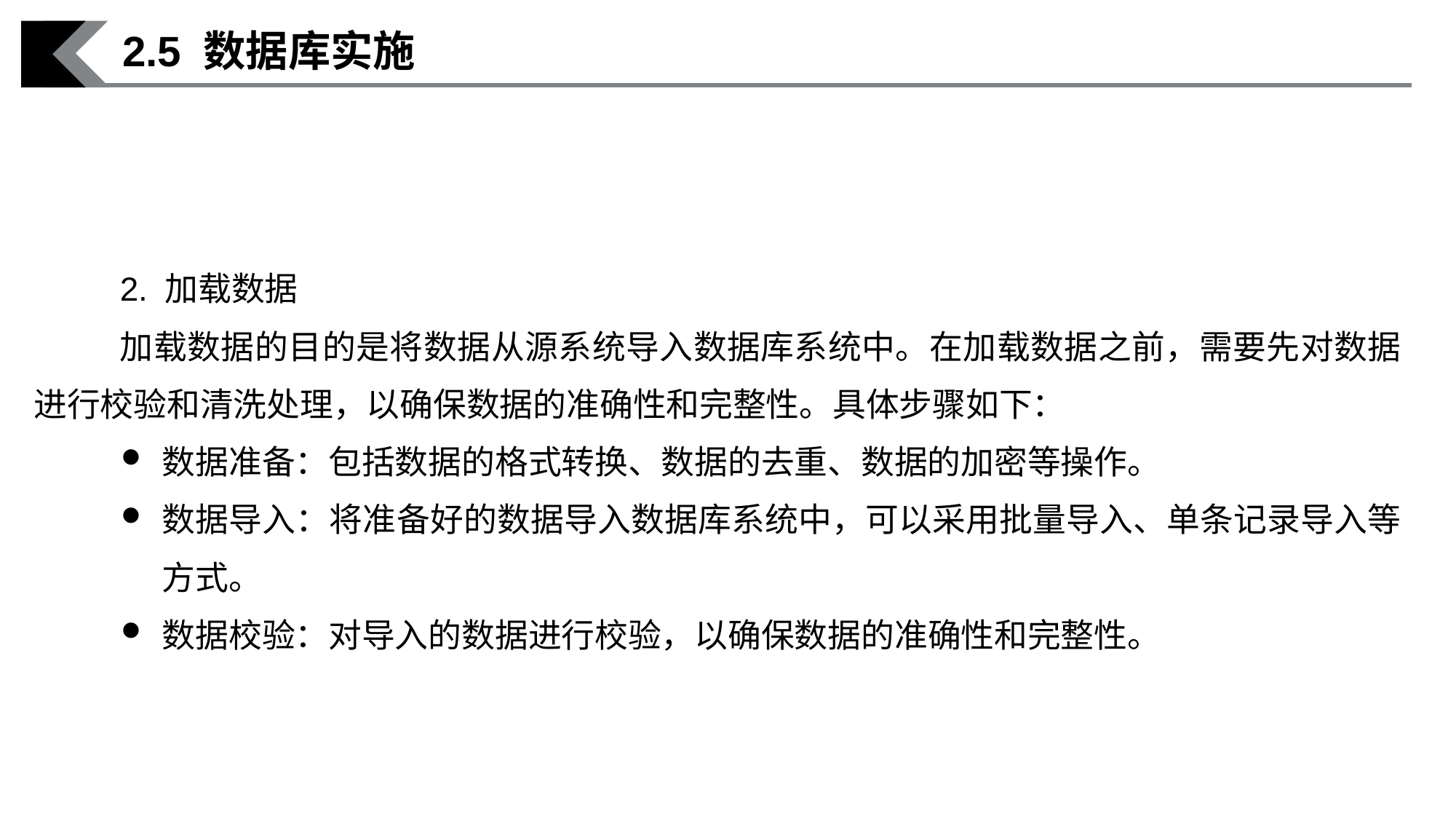

2.5 数据库实施
2. 加载数据
加载数据的目的是将数据从源系统导入数据库系统中。在加载数据之前，需要先对数据进行校验和清洗处理，以确保数据的准确性和完整性。具体步骤如下：
数据准备：包括数据的格式转换、数据的去重、数据的加密等操作。
数据导入：将准备好的数据导入数据库系统中，可以采用批量导入、单条记录导入等方式。
数据校验：对导入的数据进行校验，以确保数据的准确性和完整性。